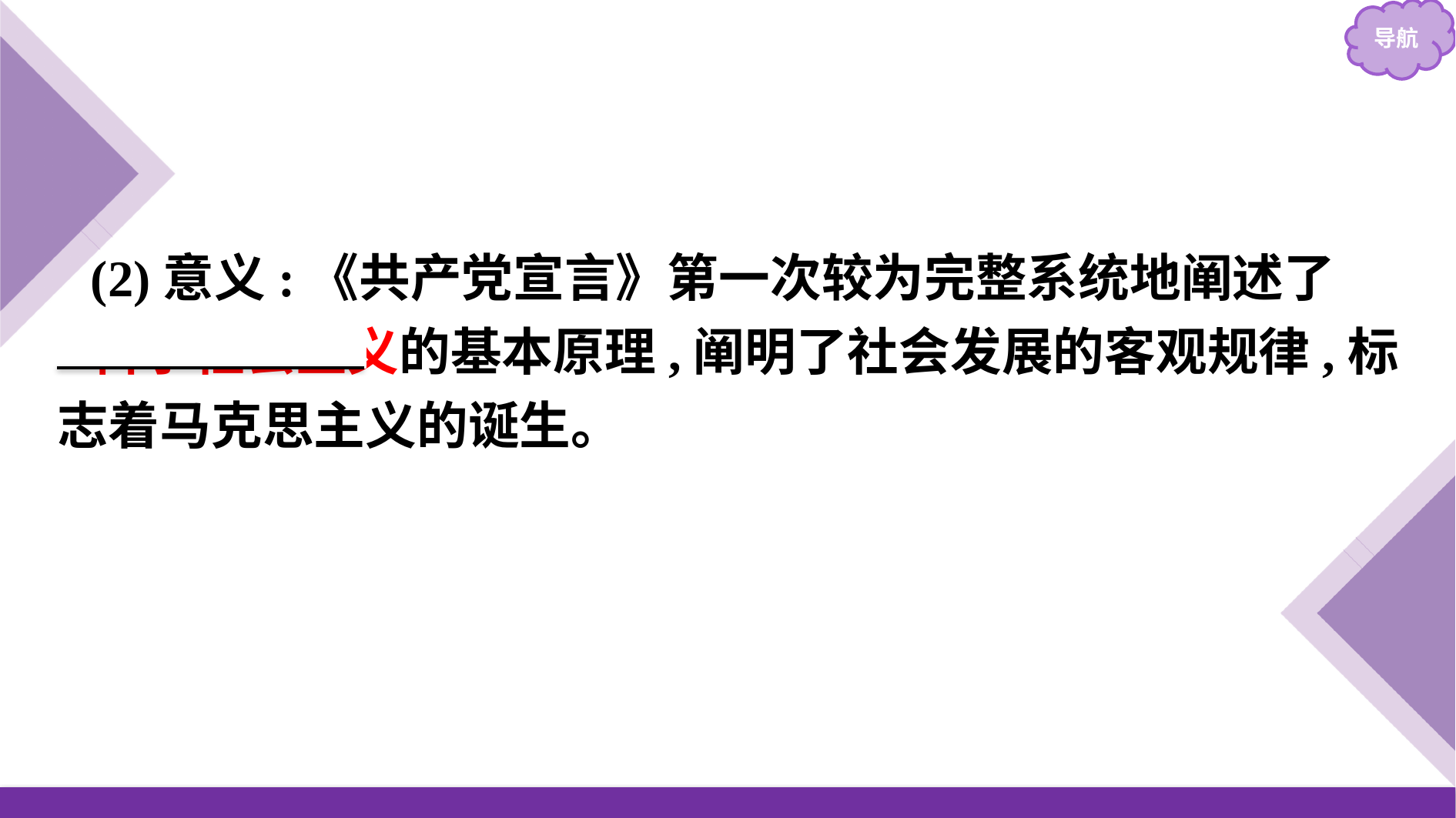

(2)意义:《共产党宣言》第一次较为完整系统地阐述了
科学社会主义的基本原理,阐明了社会发展的客观规律,标志着马克思主义的诞生。